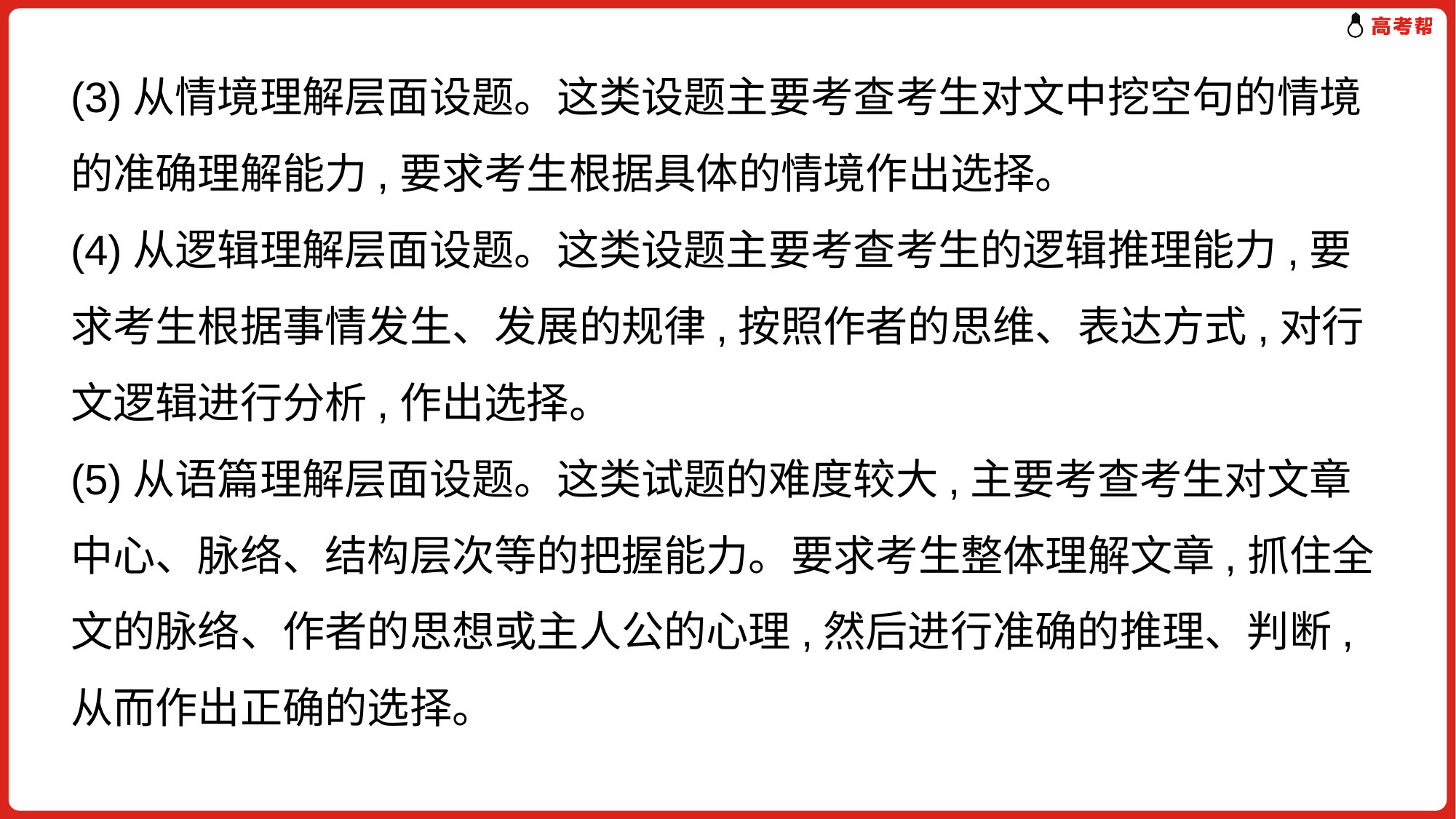

(3)从情境理解层面设题。这类设题主要考查考生对文中挖空句的情境
的准确理解能力,要求考生根据具体的情境作出选择。
(4)从逻辑理解层面设题。这类设题主要考查考生的逻辑推理能力,要求考生根据事情发生、发展的规律,按照作者的思维、表达方式,对行文逻辑进行分析,作出选择。
(5)从语篇理解层面设题。这类试题的难度较大,主要考查考生对文章中心、脉络、结构层次等的把握能力。要求考生整体理解文章,抓住全文的脉络、作者的思想或主人公的心理,然后进行准确的推理、判断,从而作出正确的选择。